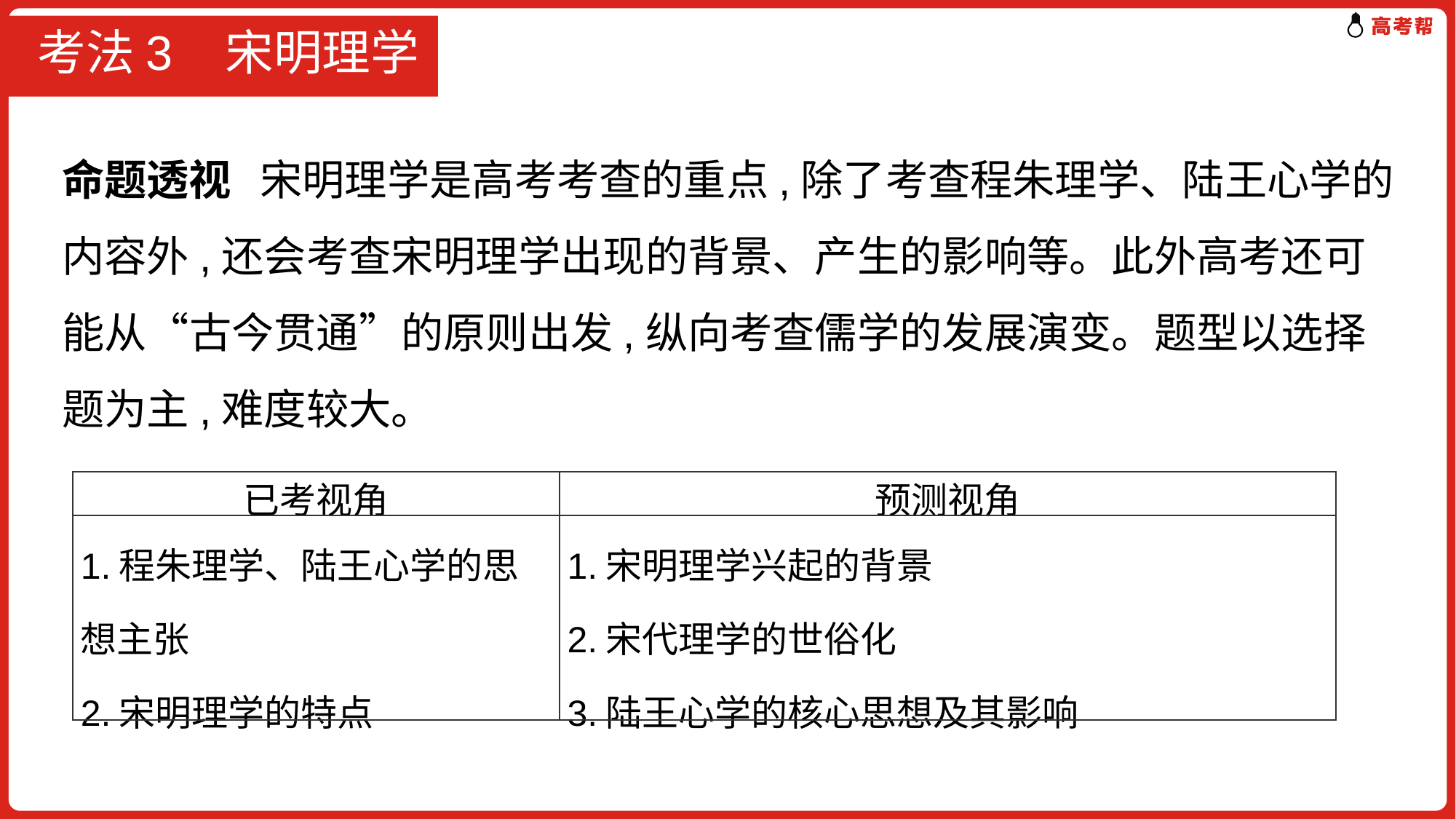

# 考法3   宋明理学
命题透视   宋明理学是高考考查的重点,除了考查程朱理学、陆王心学的内容外,还会考查宋明理学出现的背景、产生的影响等。此外高考还可能从“古今贯通”的原则出发,纵向考查儒学的发展演变。题型以选择题为主,难度较大。
| 已考视角 | 预测视角 |
| --- | --- |
| 1.程朱理学、陆王心学的思想主张 2.宋明理学的特点 | 1.宋明理学兴起的背景 2.宋代理学的世俗化 3.陆王心学的核心思想及其影响 |